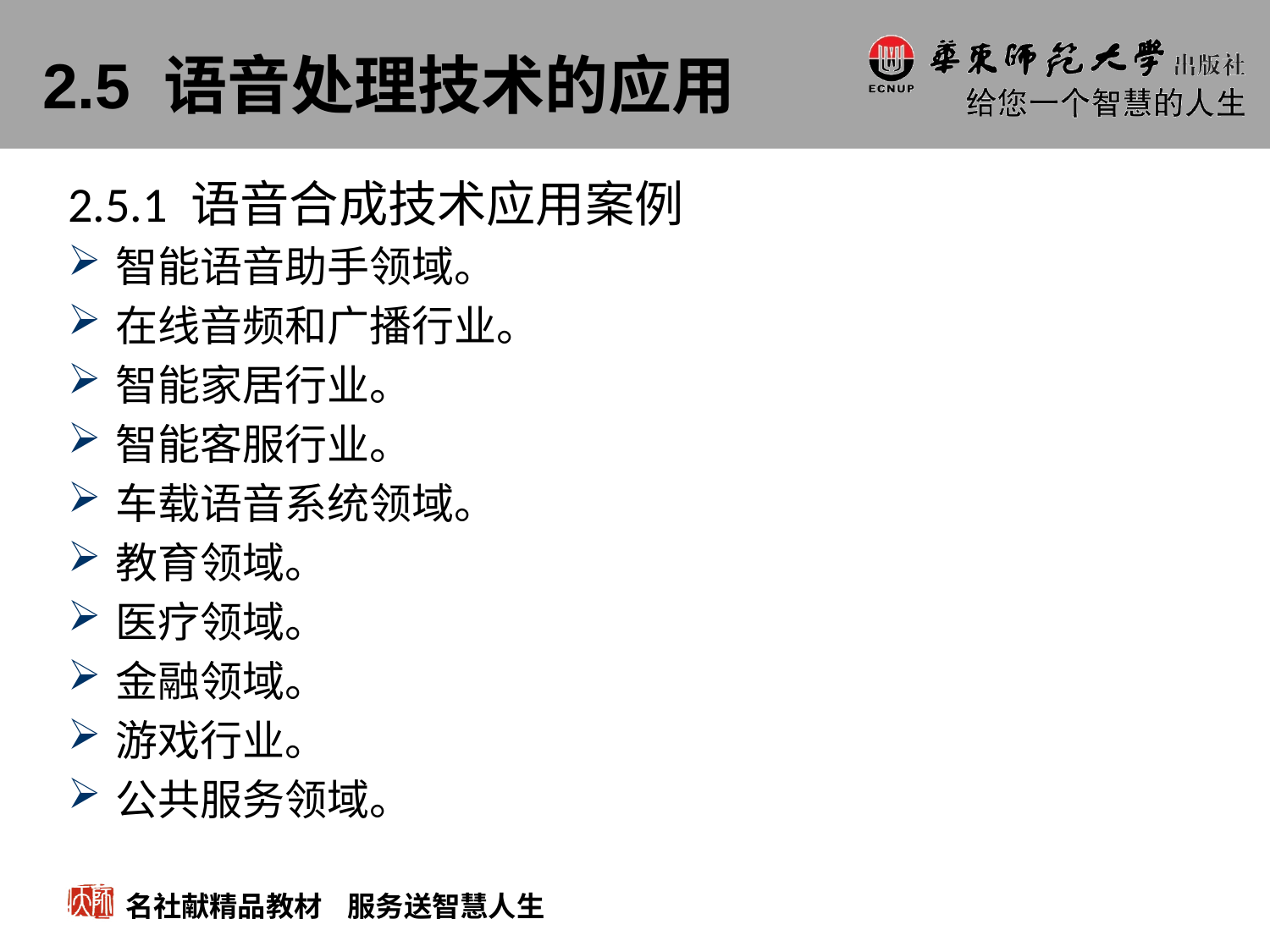

# 2.5 语音处理技术的应用
2.5.1 语音合成技术应用案例
智能语音助手领域。
在线音频和广播行业。
智能家居行业。
智能客服行业。
车载语音系统领域。
教育领域。
医疗领域。
金融领域。
游戏行业。
公共服务领域。